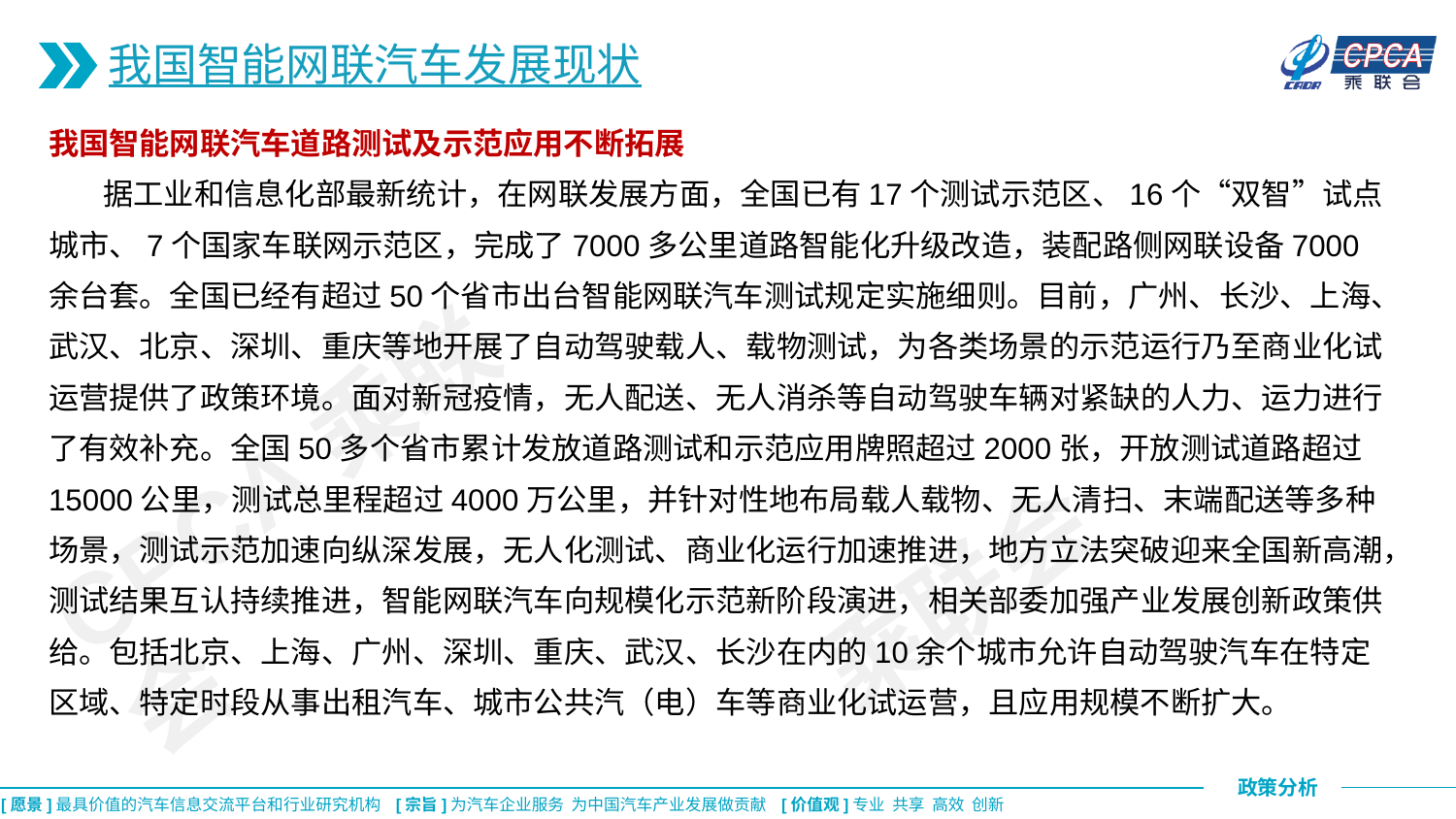

我国智能网联汽车发展现状
我国智能网联汽车道路测试及示范应用不断拓展
       据工业和信息化部最新统计，在网联发展方面，全国已有17个测试示范区、16个“双智”试点城市、7个国家车联网示范区，完成了7000多公里道路智能化升级改造，装配路侧网联设备7000余台套。全国已经有超过50个省市出台智能网联汽车测试规定实施细则。目前，广州、长沙、上海、武汉、北京、深圳、重庆等地开展了自动驾驶载人、载物测试，为各类场景的示范运行乃至商业化试运营提供了政策环境。面对新冠疫情，无人配送、无人消杀等自动驾驶车辆对紧缺的人力、运力进行了有效补充。全国50多个省市累计发放道路测试和示范应用牌照超过2000张，开放测试道路超过15000公里，测试总里程超过4000万公里，并针对性地布局载人载物、无人清扫、末端配送等多种场景，测试示范加速向纵深发展，无人化测试、商业化运行加速推进，地方立法突破迎来全国新高潮，测试结果互认持续推进，智能网联汽车向规模化示范新阶段演进，相关部委加强产业发展创新政策供给。包括北京、上海、广州、深圳、重庆、武汉、长沙在内的10余个城市允许自动驾驶汽车在特定区域、特定时段从事出租汽车、城市公共汽（电）车等商业化试运营，且应用规模不断扩大。
CPCA乘联会
乘联会